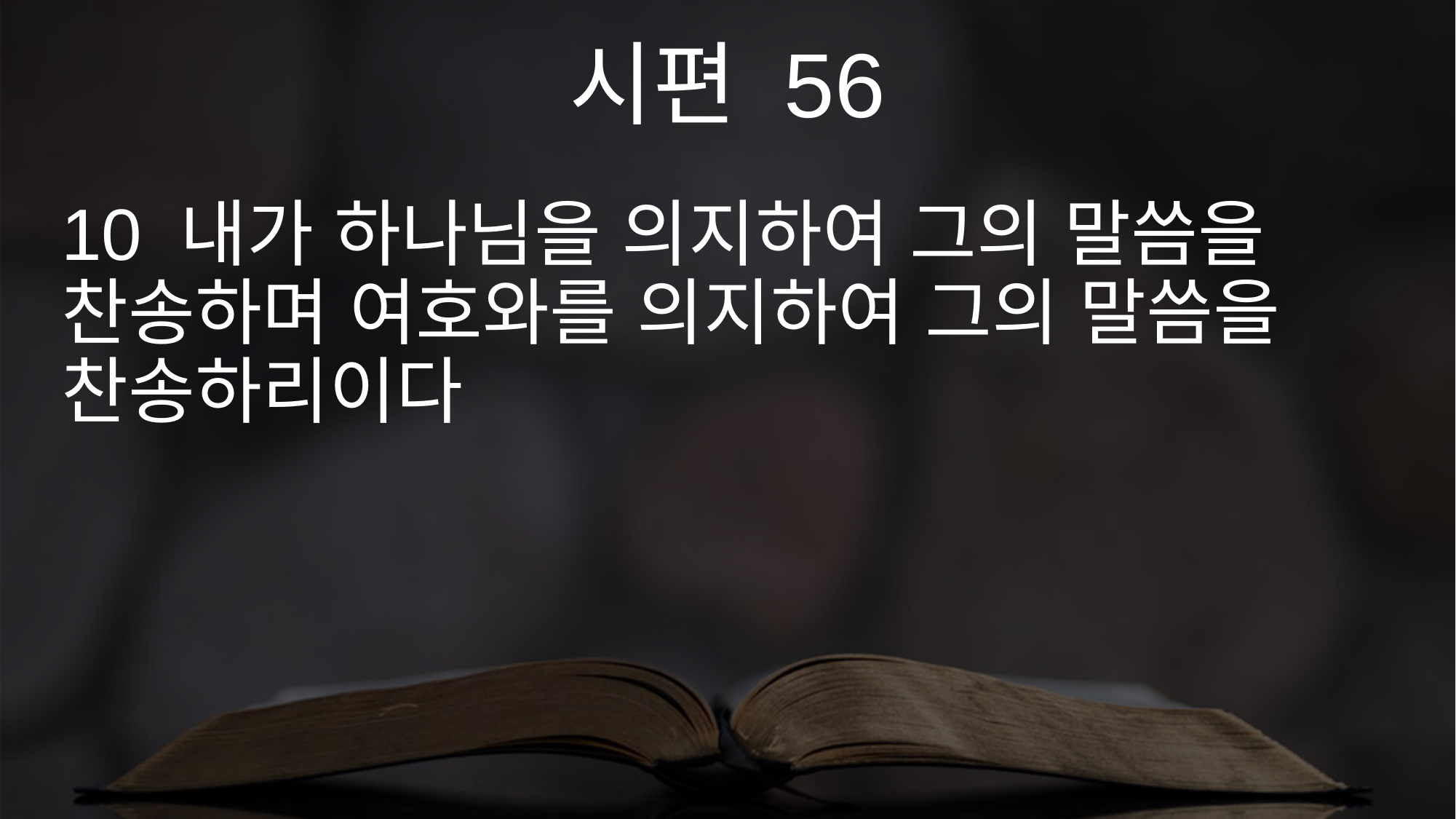

시편 56
10 내가 하나님을 의지하여 그의 말씀을 찬송하며 여호와를 의지하여 그의 말씀을 찬송하리이다